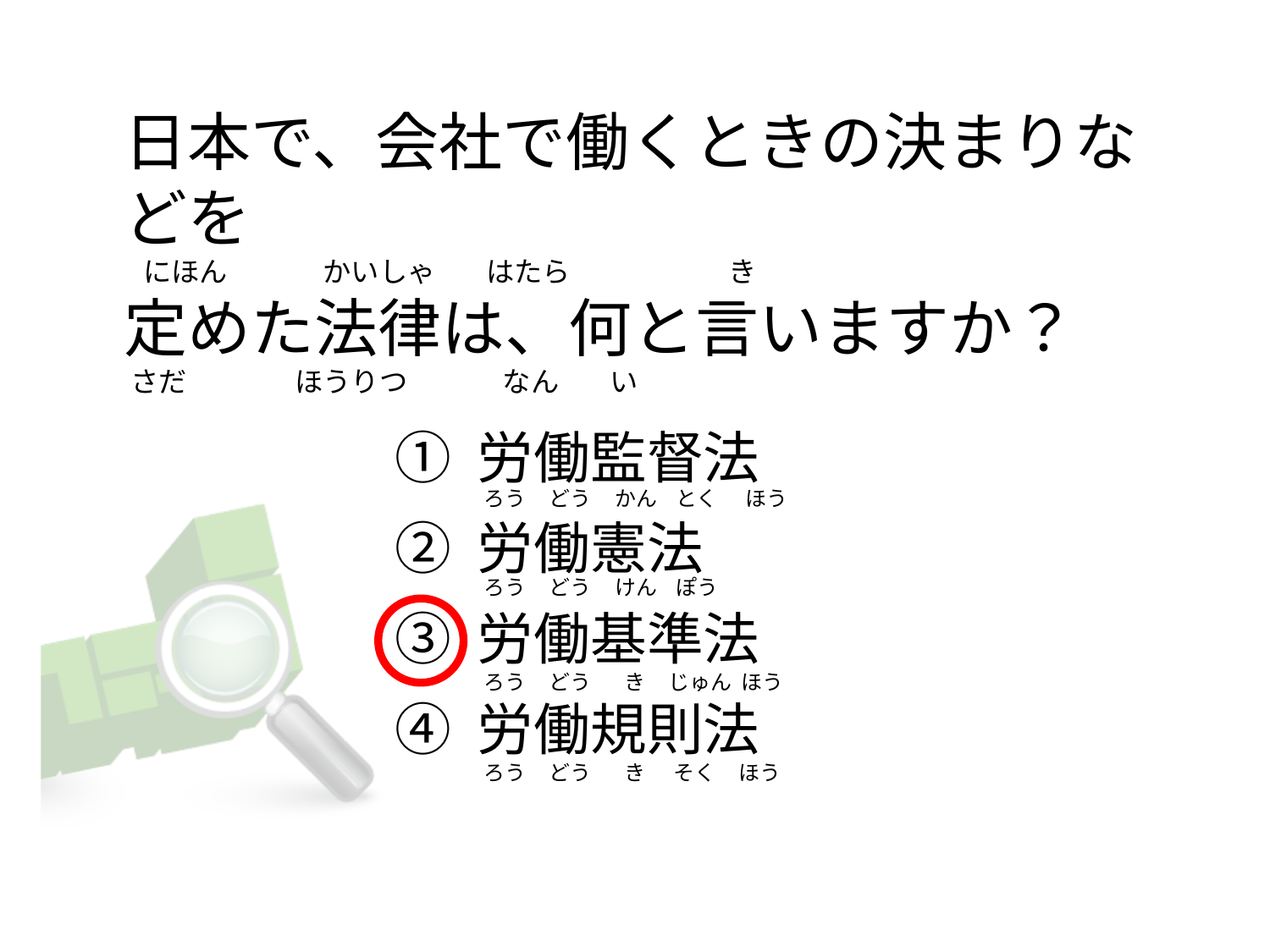

# 日本で、会社で働くときの決まりなどを    にほん               かいしゃ        はたら                         き 定めた法律は、何と言いますか？   さだ                 ほうりつ               なん        い
① 労働監督法
② 労働憲法
③ 労働基準法
④ 労働規則法
 ろう     どう     かん    とく      ほう
 ろう     どう     けん    ぽう

 ろう     どう       き     じゅん  ほう
 ろう     どう       き      そく     ほう